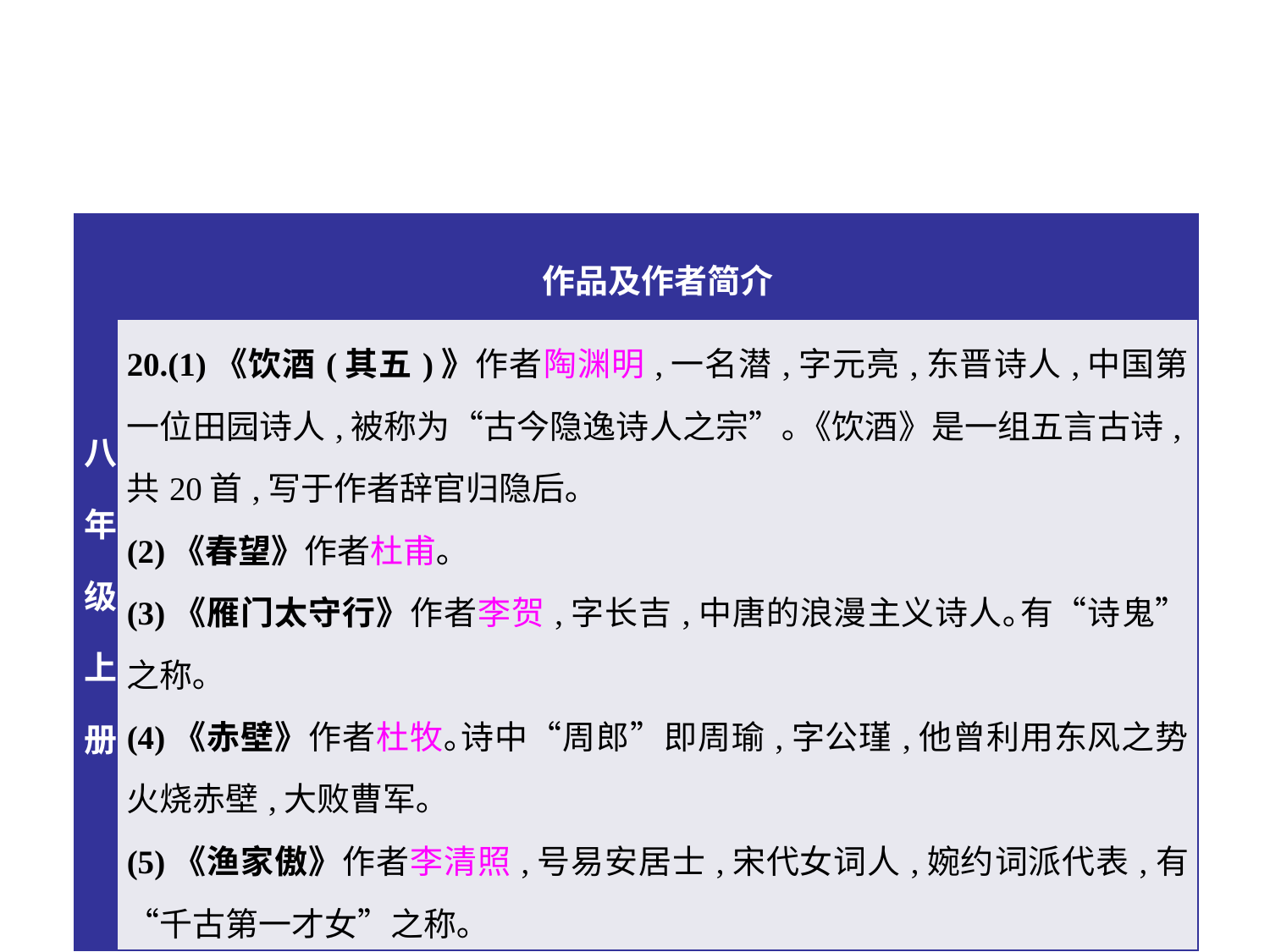

| 八年级上册 | 作品及作者简介 |
| --- | --- |
|  | 20.(1)《饮酒(其五)》作者陶渊明,一名潜,字元亮,东晋诗人,中国第一位田园诗人,被称为“古今隐逸诗人之宗”｡《饮酒》是一组五言古诗,共20首,写于作者辞官归隐后｡ (2)《春望》作者杜甫｡ (3)《雁门太守行》作者李贺,字长吉,中唐的浪漫主义诗人｡有“诗鬼”之称｡ (4)《赤壁》作者杜牧｡诗中“周郎”即周瑜,字公瑾,他曾利用东风之势火烧赤壁,大败曹军｡ (5)《渔家傲》作者李清照,号易安居士,宋代女词人,婉约词派代表,有“千古第一才女”之称｡ |